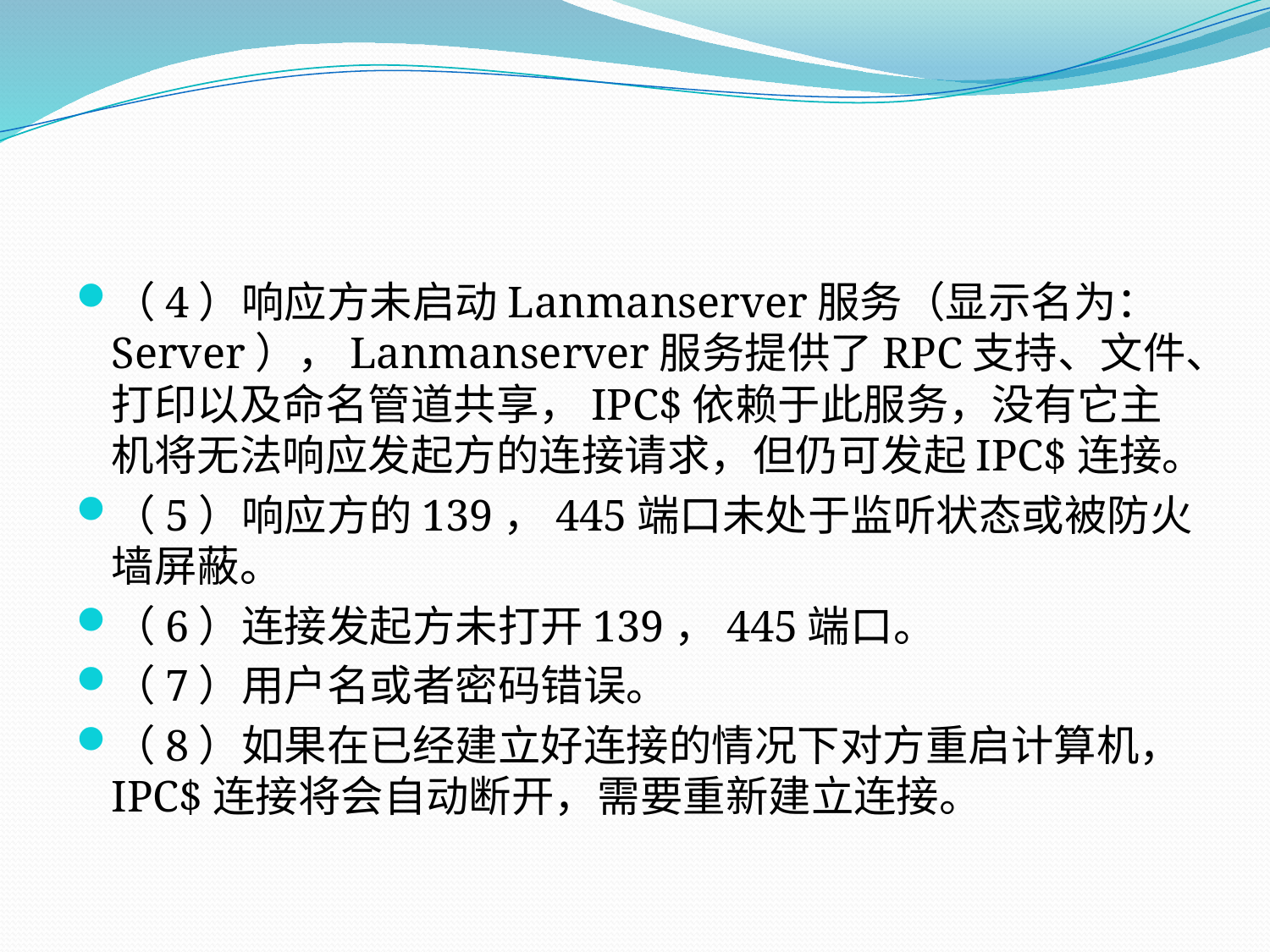

#
（4）响应方未启动Lanmanserver服务（显示名为：Server），Lanmanserver服务提供了RPC支持、文件、打印以及命名管道共享，IPC$依赖于此服务，没有它主机将无法响应发起方的连接请求，但仍可发起IPC$连接。
（5）响应方的139，445端口未处于监听状态或被防火墙屏蔽。
（6）连接发起方未打开139，445端口。
（7）用户名或者密码错误。
（8）如果在已经建立好连接的情况下对方重启计算机，IPC$连接将会自动断开，需要重新建立连接。